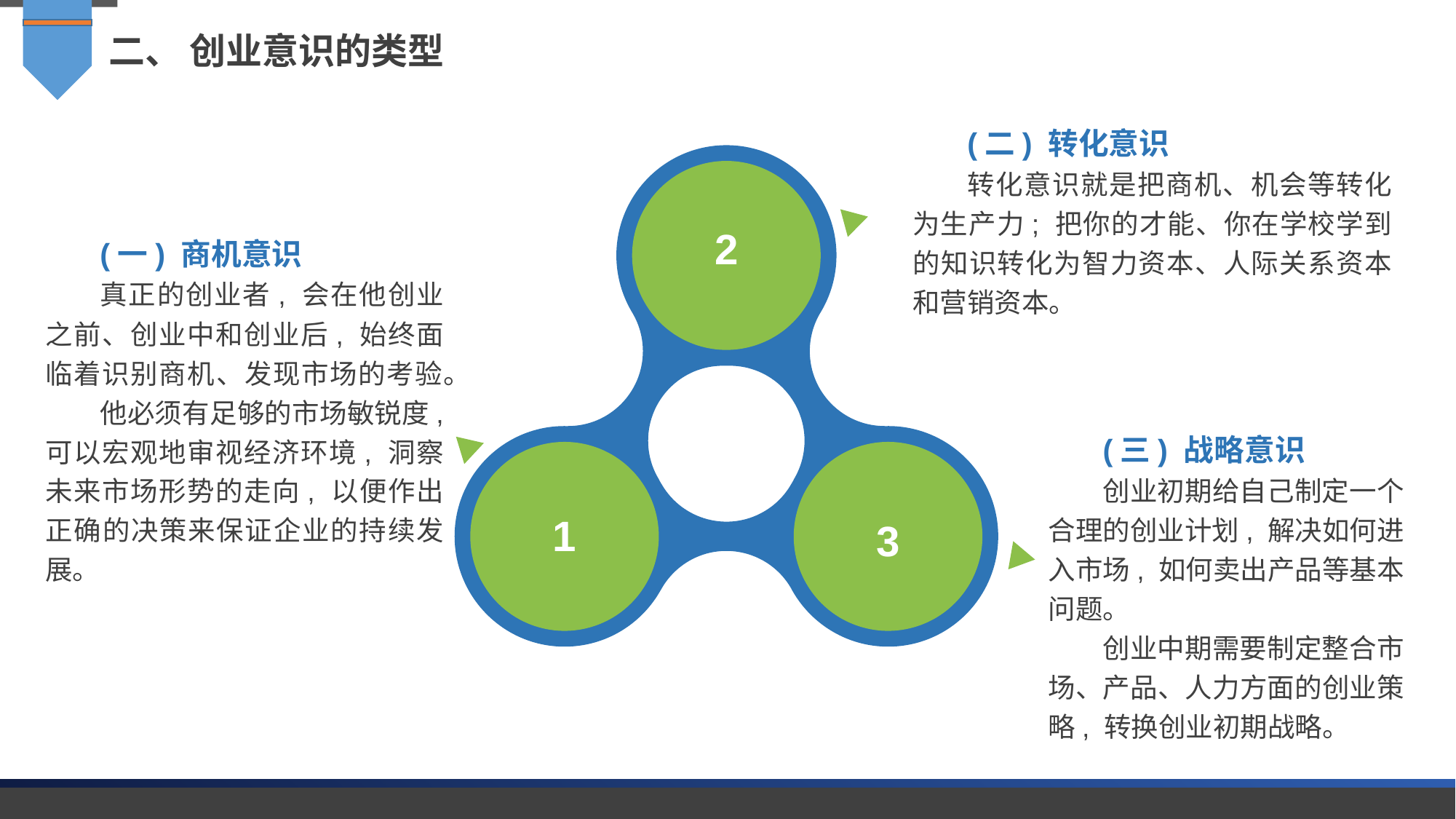

二、 创业意识的类型
(二) 转化意识
转化意识就是把商机、机会等转化为生产力; 把你的才能、你在学校学到的知识转化为智力资本、人际关系资本和营销资本。

(一) 商机意识
真正的创业者, 会在他创业之前、创业中和创业后, 始终面临着识别商机、发现市场的考验。
他必须有足够的市场敏锐度, 可以宏观地审视经济环境, 洞察未来市场形势的走向, 以便作出正确的决策来保证企业的持续发展。
2
(三) 战略意识
创业初期给自己制定一个合理的创业计划, 解决如何进入市场, 如何卖出产品等基本问题。
创业中期需要制定整合市场、产品、人力方面的创业策略, 转换创业初期战略。

1
3